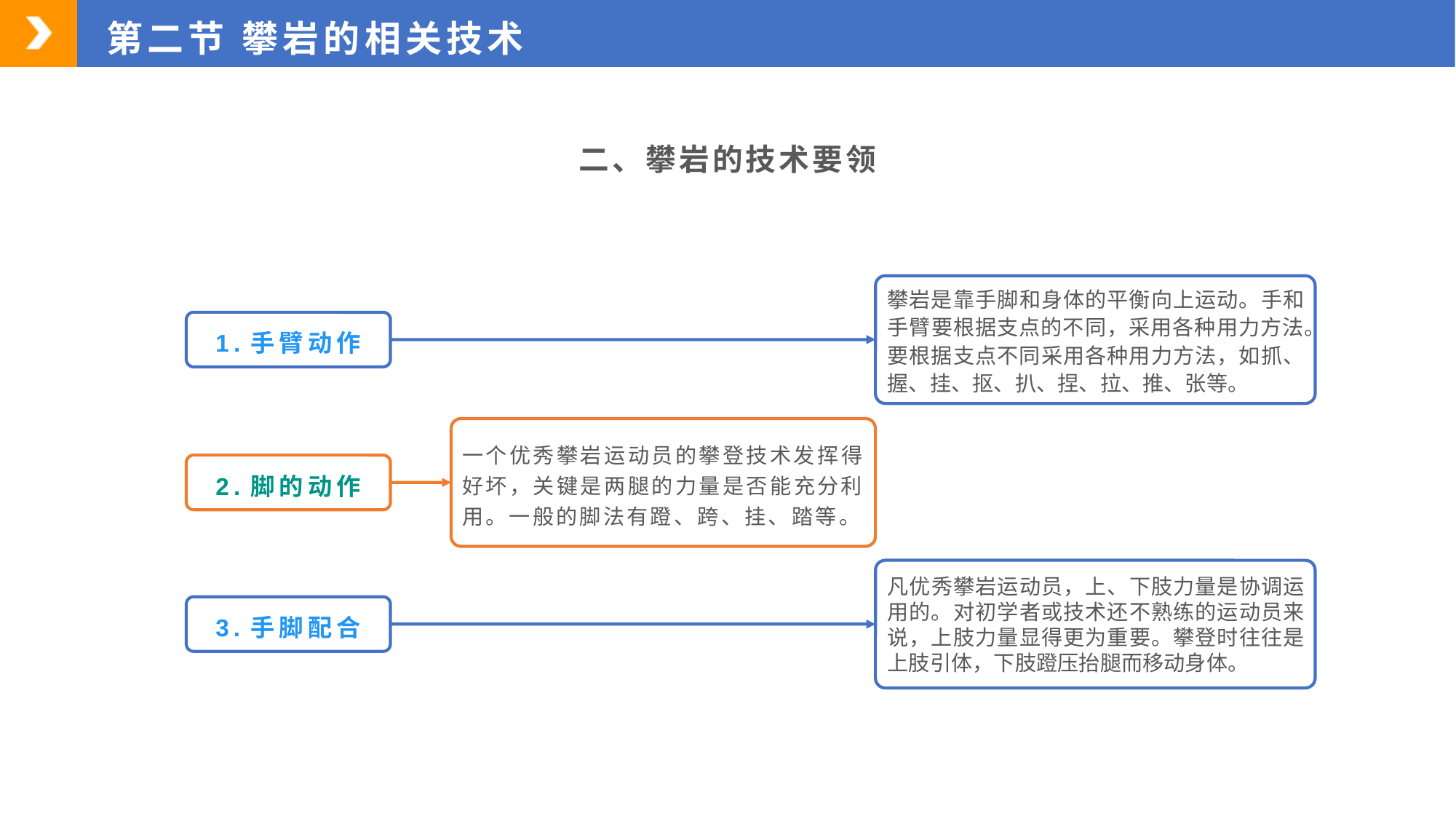

第二节 攀岩的相关技术
二、攀岩的技术要领

攀岩是靠手脚和身体的平衡向上运动。手和手臂要根据支点的不同，采用各种用力方法。要根据支点不同采用各种用力方法，如抓、握、挂、抠、扒、捏、拉、推、张等。

1.手臂动作

一个优秀攀岩运动员的攀登技术发挥得好坏，关键是两腿的力量是否能充分利用。一般的脚法有蹬、跨、挂、踏等。

2.脚的动作

凡优秀攀岩运动员，上、下肢力量是协调运用的。对初学者或技术还不熟练的运动员来说，上肢力量显得更为重要。攀登时往往是上肢引体，下肢蹬压抬腿而移动身体。

3.手脚配合